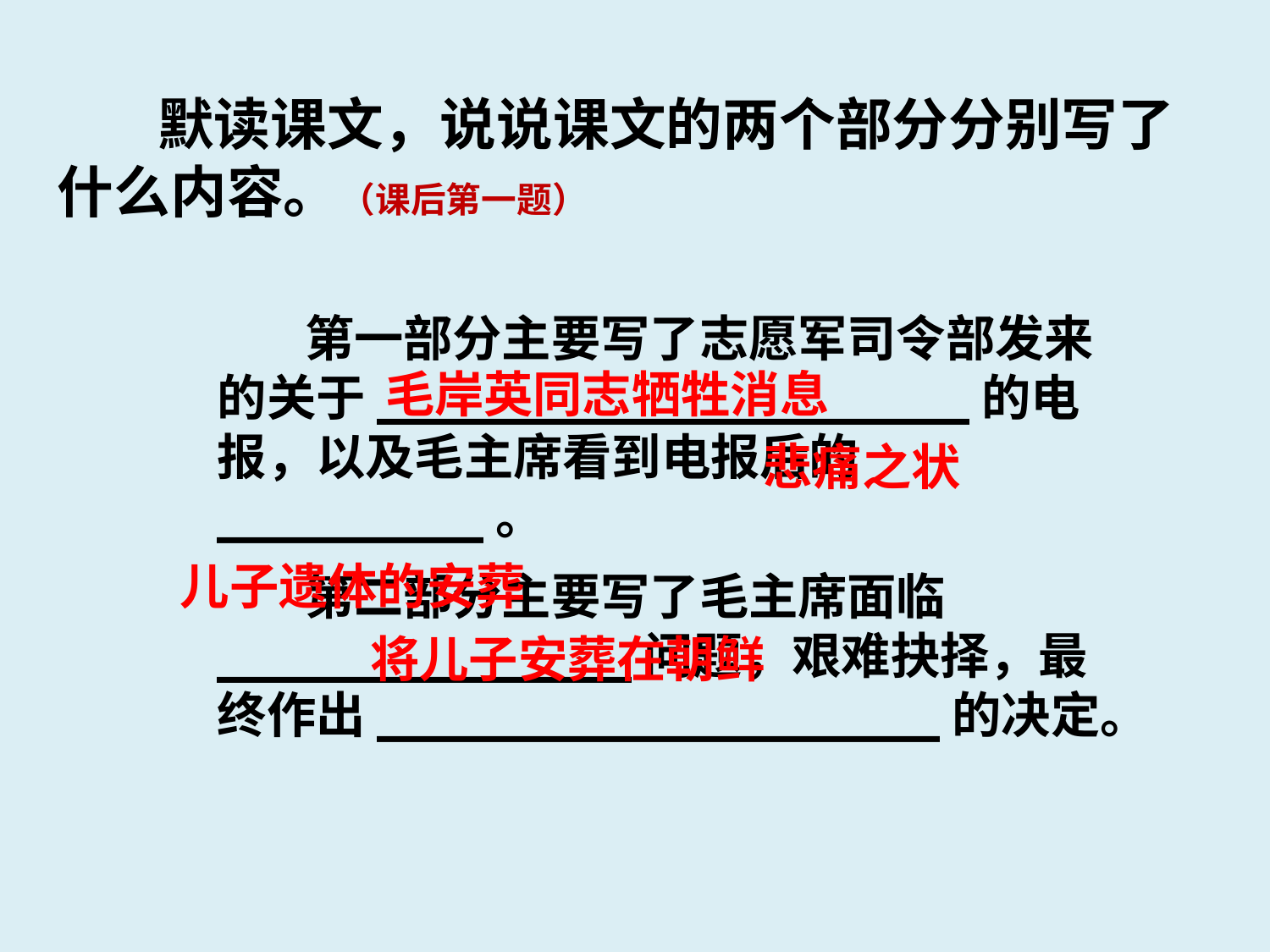

默读课文，说说课文的两个部分分别写了什么内容。（课后第一题）
第一部分主要写了志愿军司令部发来的关于____________________的电报，以及毛主席看到电报后的_________。
第二部分主要写了毛主席面临______________问题，艰难抉择，最终作出___________________的决定。
毛岸英同志牺牲消息
悲痛之状
儿子遗体的安葬
将儿子安葬在朝鲜